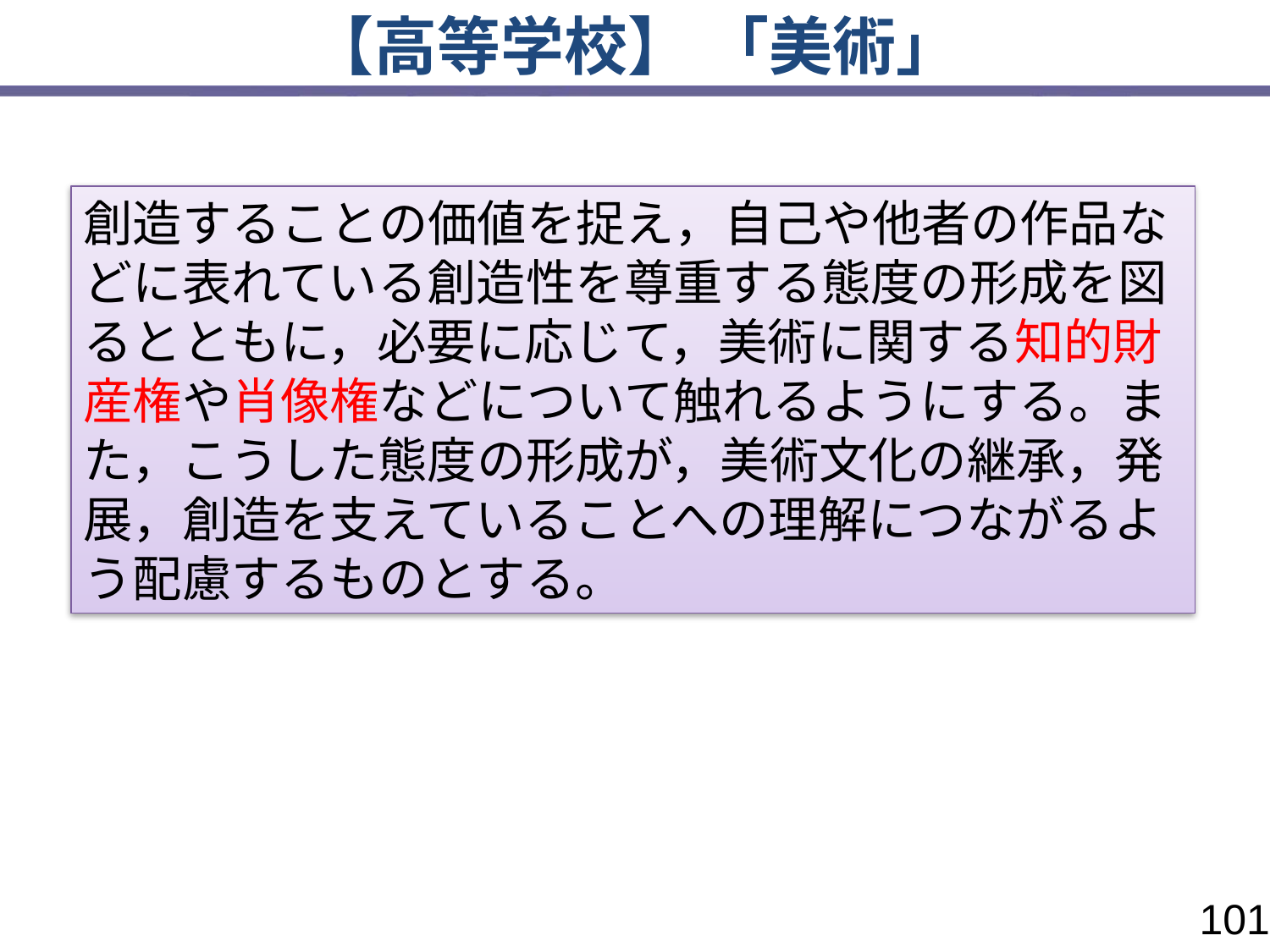

【高等学校】 「美術」
創造することの価値を捉え，自己や他者の作品などに表れている創造性を尊重する態度の形成を図るとともに，必要に応じて，美術に関する知的財産権や肖像権などについて触れるようにする。また，こうした態度の形成が，美術文化の継承，発展，創造を支えていることへの理解につながるよう配慮するものとする。
101